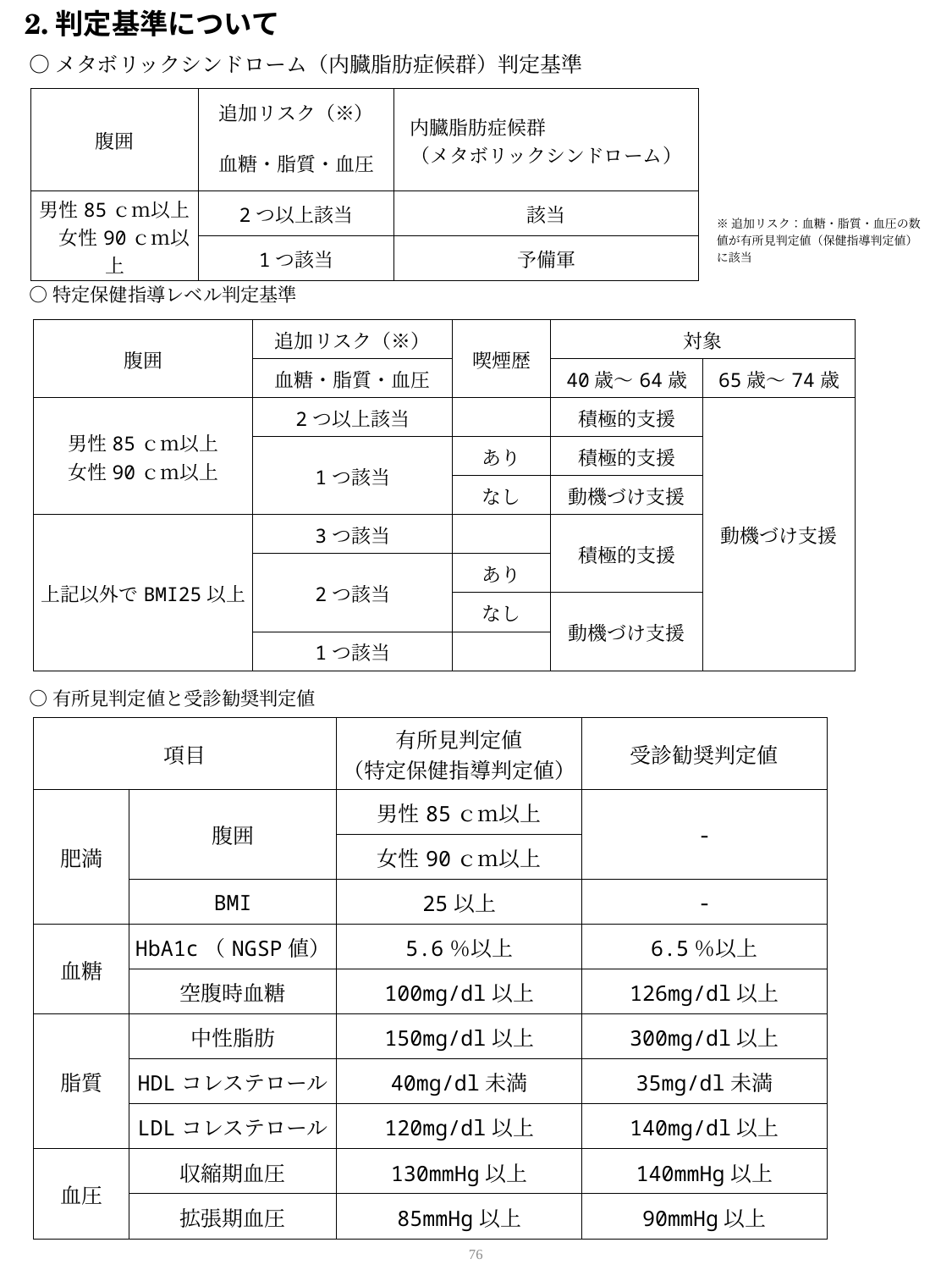

2.判定基準について
○メタボリックシンドローム（内臓脂肪症候群）判定基準
| 腹囲 | 追加リスク（※） | 内臓脂肪症候群　　　　　　　（メタボリックシンドローム） |
| --- | --- | --- |
|  | 血糖・脂質・血圧 |  |
| 男性85ｃｍ以上　女性90ｃｍ以上 | 2つ以上該当 | 該当 |
|  | 1つ該当 | 予備軍 |
※追加リスク：血糖・脂質・血圧の数値が有所見判定値（保健指導判定値）に該当
○特定保健指導レベル判定基準
| 腹囲 | 追加リスク（※） | 喫煙歴 | 対象 |  |
| --- | --- | --- | --- | --- |
|  | 血糖・脂質・血圧 |  | 40歳～64歳 | 65歳～74歳 |
| 男性85ｃｍ以上 女性90ｃｍ以上 | 2つ以上該当 |  | 積極的支援 | 動機づけ支援 |
|  | 1つ該当 | あり | 積極的支援 |  |
|  |  | なし | 動機づけ支援 |  |
| 上記以外でBMI25以上 | 3つ該当 |  | 積極的支援 |  |
|  | 2つ該当 | あり |  |  |
|  |  | なし | 動機づけ支援 |  |
|  | 1つ該当 |  |  |  |
○有所見判定値と受診勧奨判定値
| 項目 |  | 有所見判定値 （特定保健指導判定値） | 受診勧奨判定値 |
| --- | --- | --- | --- |
| 肥満 | 腹囲 | 男性85ｃｍ以上 | - |
|  |  | 女性90ｃｍ以上 |  |
|  | BMI | 25以上 | - |
| 血糖 | HbA1c（NGSP値） | 5.6％以上 | 6.5％以上 |
|  | 空腹時血糖 | 100mg/dl以上 | 126mg/dl以上 |
| 脂質 | 中性脂肪 | 150mg/dl以上 | 300mg/dl以上 |
|  | HDLコレステロール | 40mg/dl未満 | 35mg/dl未満 |
|  | LDLコレステロール | 120mg/dl以上 | 140mg/dl以上 |
| 血圧 | 収縮期血圧 | 130mmHg以上 | 140mmHg以上 |
|  | 拡張期血圧 | 85mmHg以上 | 90mmHg以上 |
76